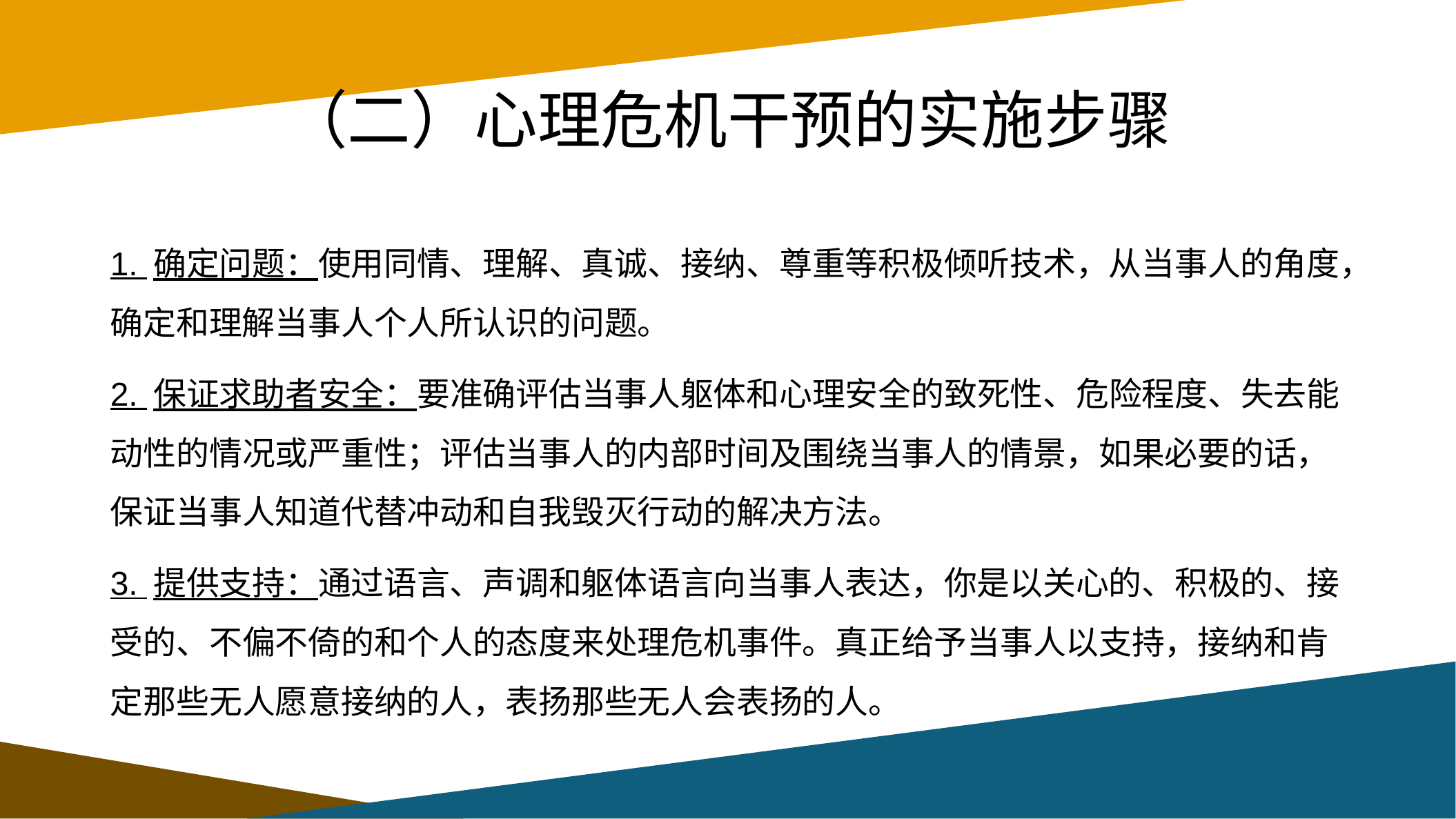

# （二）心理危机干预的实施步骤
1. 确定问题：使用同情、理解、真诚、接纳、尊重等积极倾听技术，从当事人的角度，确定和理解当事人个人所认识的问题。
2. 保证求助者安全：要准确评估当事人躯体和心理安全的致死性、危险程度、失去能动性的情况或严重性；评估当事人的内部时间及围绕当事人的情景，如果必要的话，保证当事人知道代替冲动和自我毁灭行动的解决方法。
3. 提供支持：通过语言、声调和躯体语言向当事人表达，你是以关心的、积极的、接受的、不偏不倚的和个人的态度来处理危机事件。真正给予当事人以支持，接纳和肯定那些无人愿意接纳的人，表扬那些无人会表扬的人。